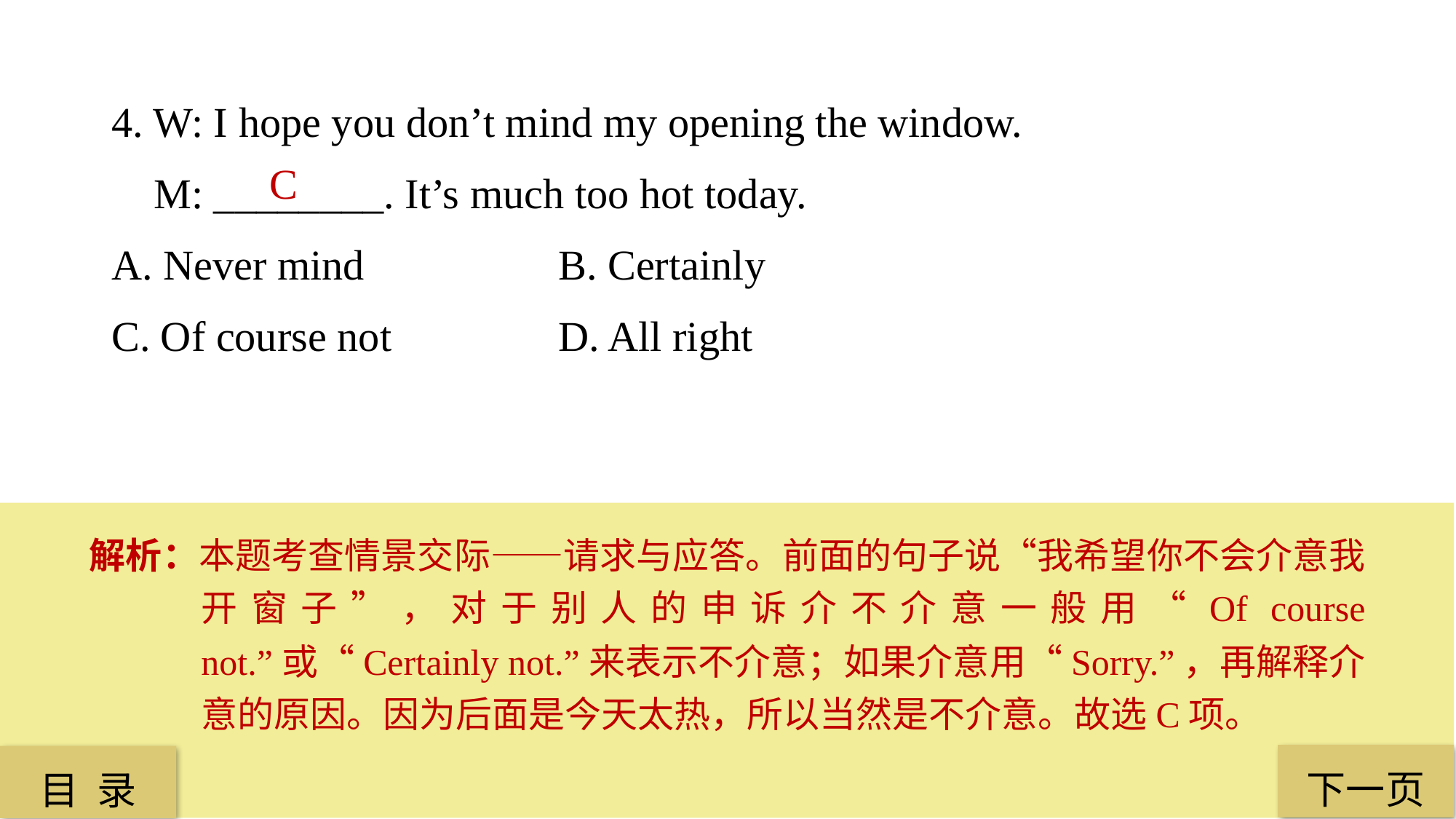

4. W: I hope you don’t mind my opening the window.
    M: ________. It’s much too hot today.
A. Never mind 		 B. Certainly
C. Of course not		 D. All right
C
解析：本题考查情景交际——请求与应答。前面的句子说“我希望你不会介意我开窗子”，对于别人的申诉介不介意一般用“Of course not.”或“Certainly not.”来表示不介意；如果介意用“Sorry.”，再解释介意的原因。因为后面是今天太热，所以当然是不介意。故选C项。